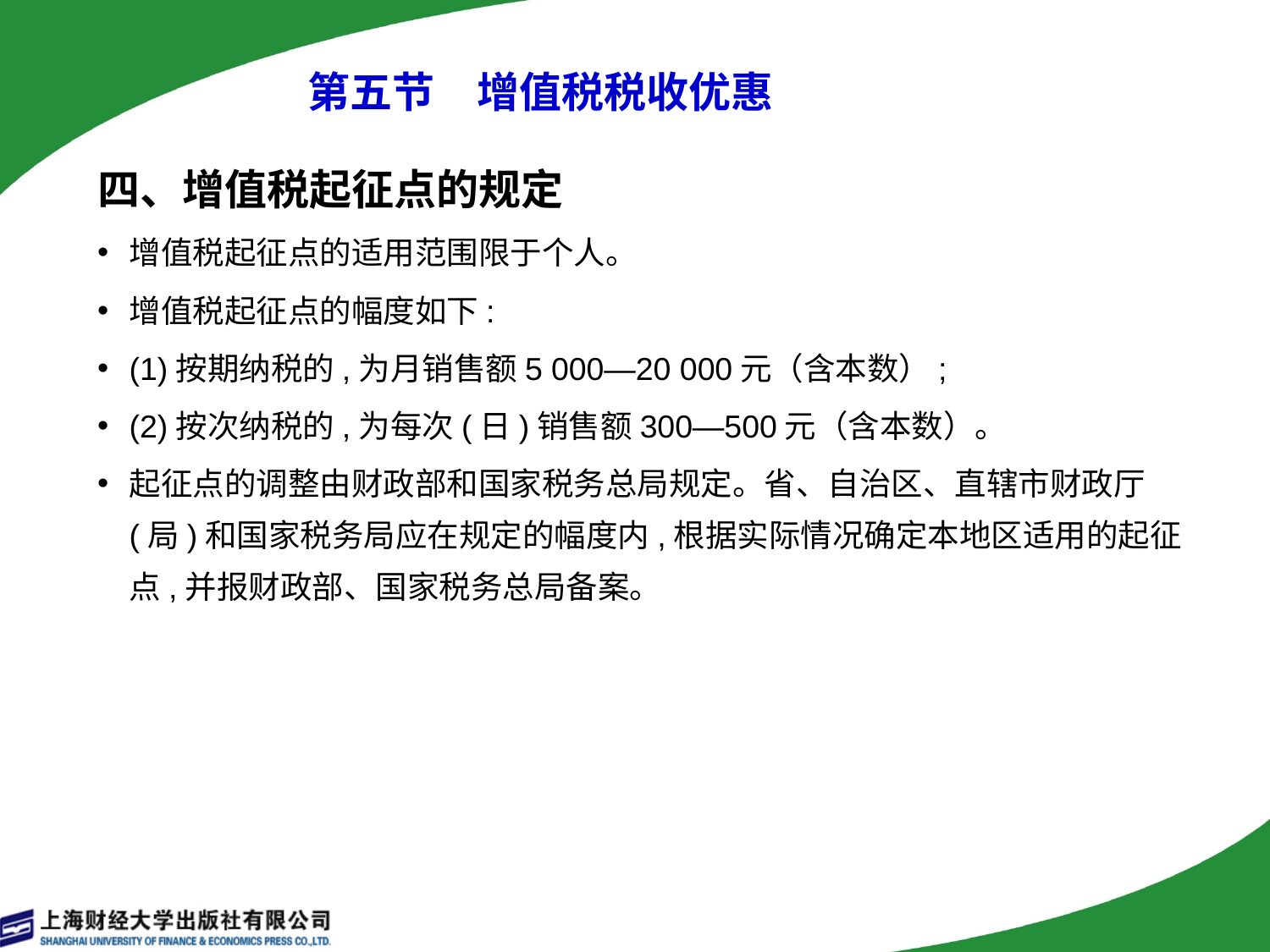

第五节　增值税税收优惠
四、增值税起征点的规定
增值税起征点的适用范围限于个人。
增值税起征点的幅度如下:
(1)按期纳税的,为月销售额5 000—20 000元（含本数）;
(2)按次纳税的,为每次(日)销售额300—500元（含本数）。
起征点的调整由财政部和国家税务总局规定。省、自治区、直辖市财政厅(局)和国家税务局应在规定的幅度内,根据实际情况确定本地区适用的起征点,并报财政部、国家税务总局备案。